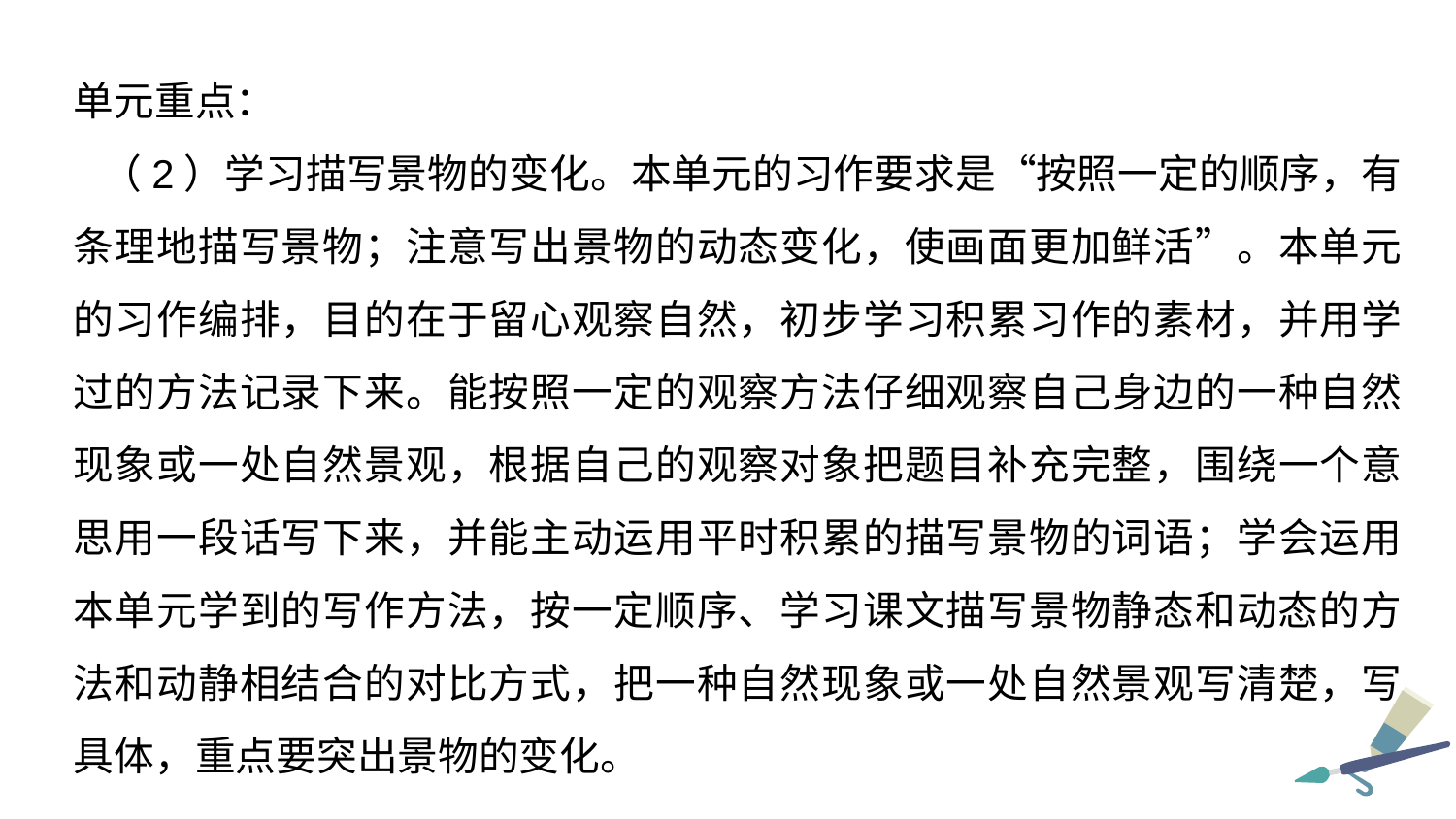

单元重点：
  （2）学习描写景物的变化。本单元的习作要求是“按照一定的顺序，有条理地描写景物；注意写出景物的动态变化，使画面更加鲜活”。本单元的习作编排，目的在于留心观察自然，初步学习积累习作的素材，并用学过的方法记录下来。能按照一定的观察方法仔细观察自己身边的一种自然现象或一处自然景观，根据自己的观察对象把题目补充完整，围绕一个意思用一段话写下来，并能主动运用平时积累的描写景物的词语；学会运用本单元学到的写作方法，按一定顺序、学习课文描写景物静态和动态的方法和动静相结合的对比方式，把一种自然现象或一处自然景观写清楚，写具体，重点要突出景物的变化。